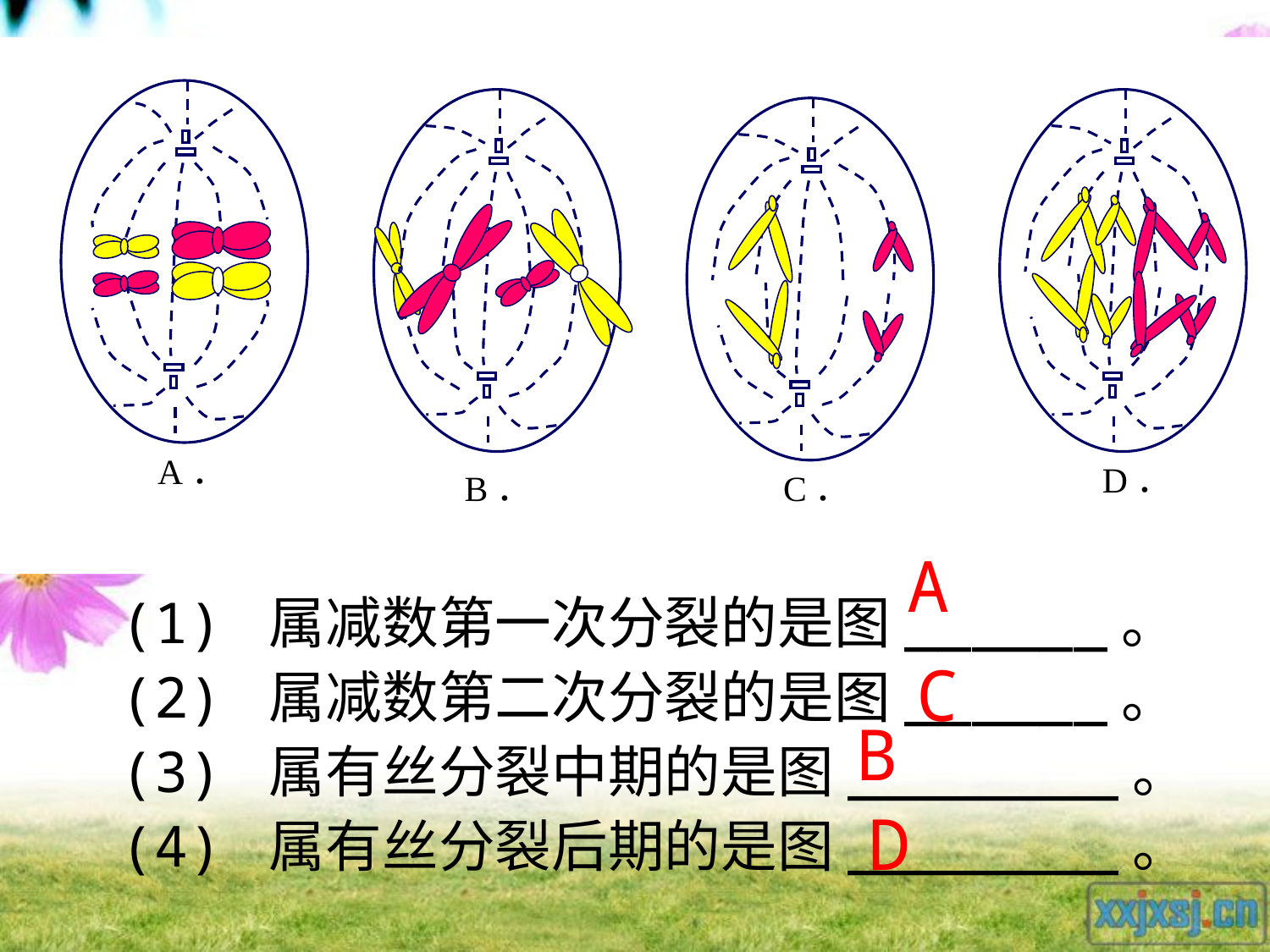

A．
D．
B．
C．
A
(1) 属减数第一次分裂的是图______。
(2) 属减数第二次分裂的是图______。
(3) 属有丝分裂中期的是图________。
(4) 属有丝分裂后期的是图________。
C
B
D